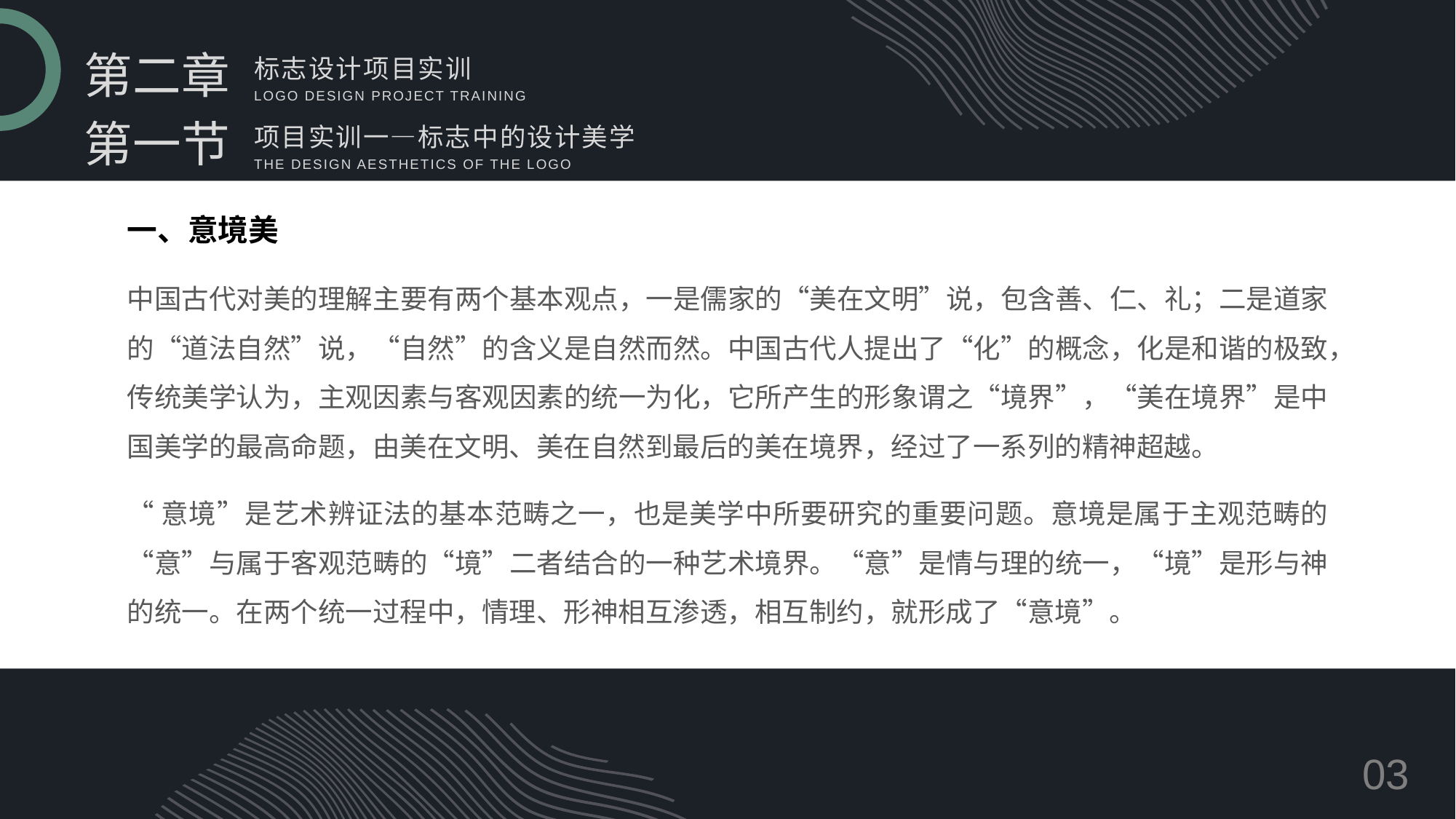

第二章
标志设计项目实训
Logo design project training
第一节
项目实训一—标志中的设计美学
THE DESIGN AESTHETICS OF THE LOGO

一、意境美
中国古代对美的理解主要有两个基本观点，一是儒家的“美在文明”说，包含善、仁、礼；二是道家的“道法自然”说，“自然”的含义是自然而然。中国古代人提出了“化”的概念，化是和谐的极致，传统美学认为，主观因素与客观因素的统一为化，它所产生的形象谓之“境界”，“美在境界”是中国美学的最高命题，由美在文明、美在自然到最后的美在境界，经过了一系列的精神超越。
“意境”是艺术辨证法的基本范畴之一，也是美学中所要研究的重要问题。意境是属于主观范畴的“意”与属于客观范畴的“境”二者结合的一种艺术境界。“意”是情与理的统一，“境”是形与神的统一。在两个统一过程中，情理、形神相互渗透，相互制约，就形成了“意境”。

03